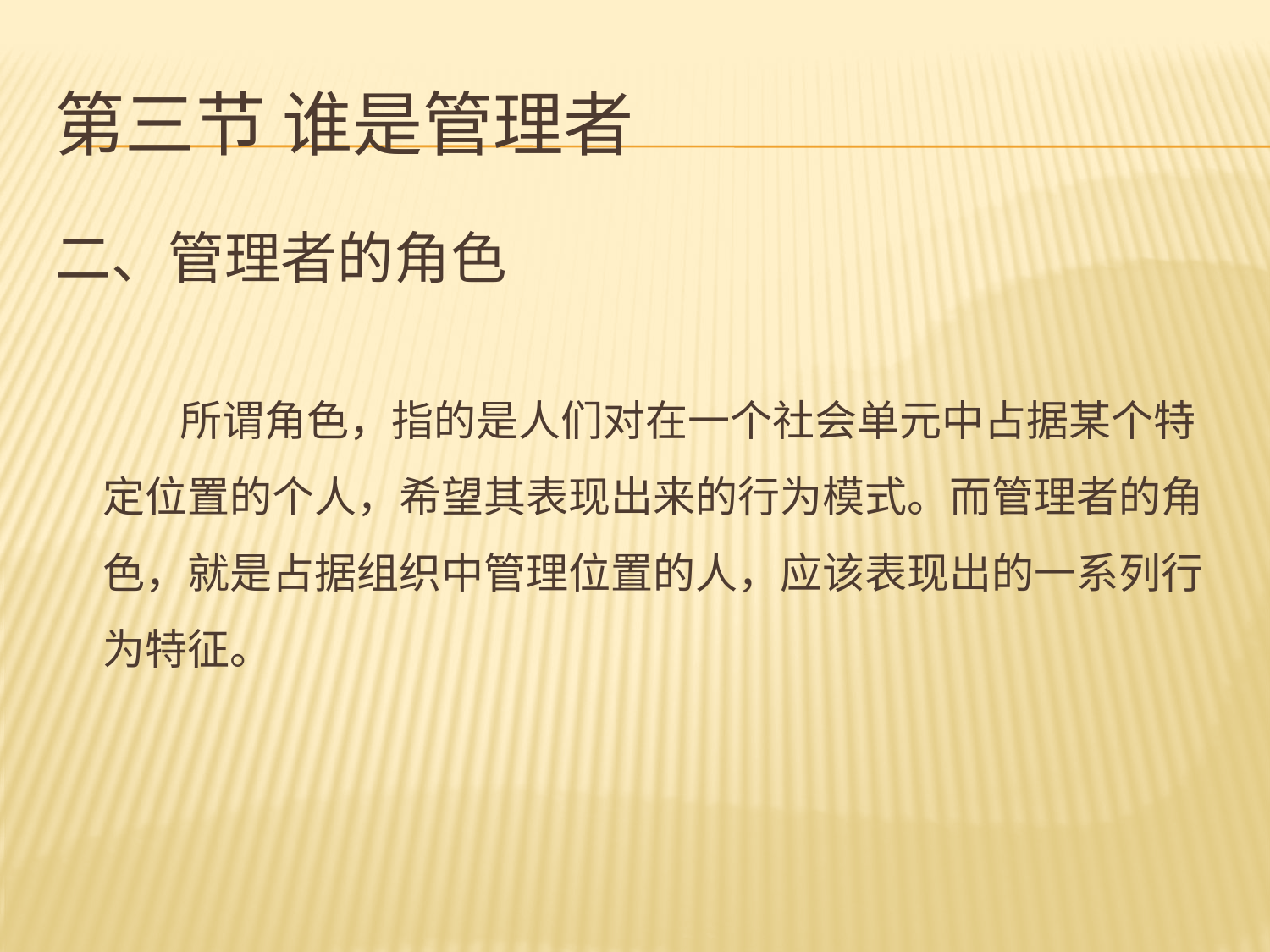

# 第三节 谁是管理者
二、管理者的角色

            所谓角色，指的是人们对在一个社会单元中占据某个特定位置的个人，希望其表现出来的行为模式。而管理者的角色，就是占据组织中管理位置的人，应该表现出的一系列行为特征。